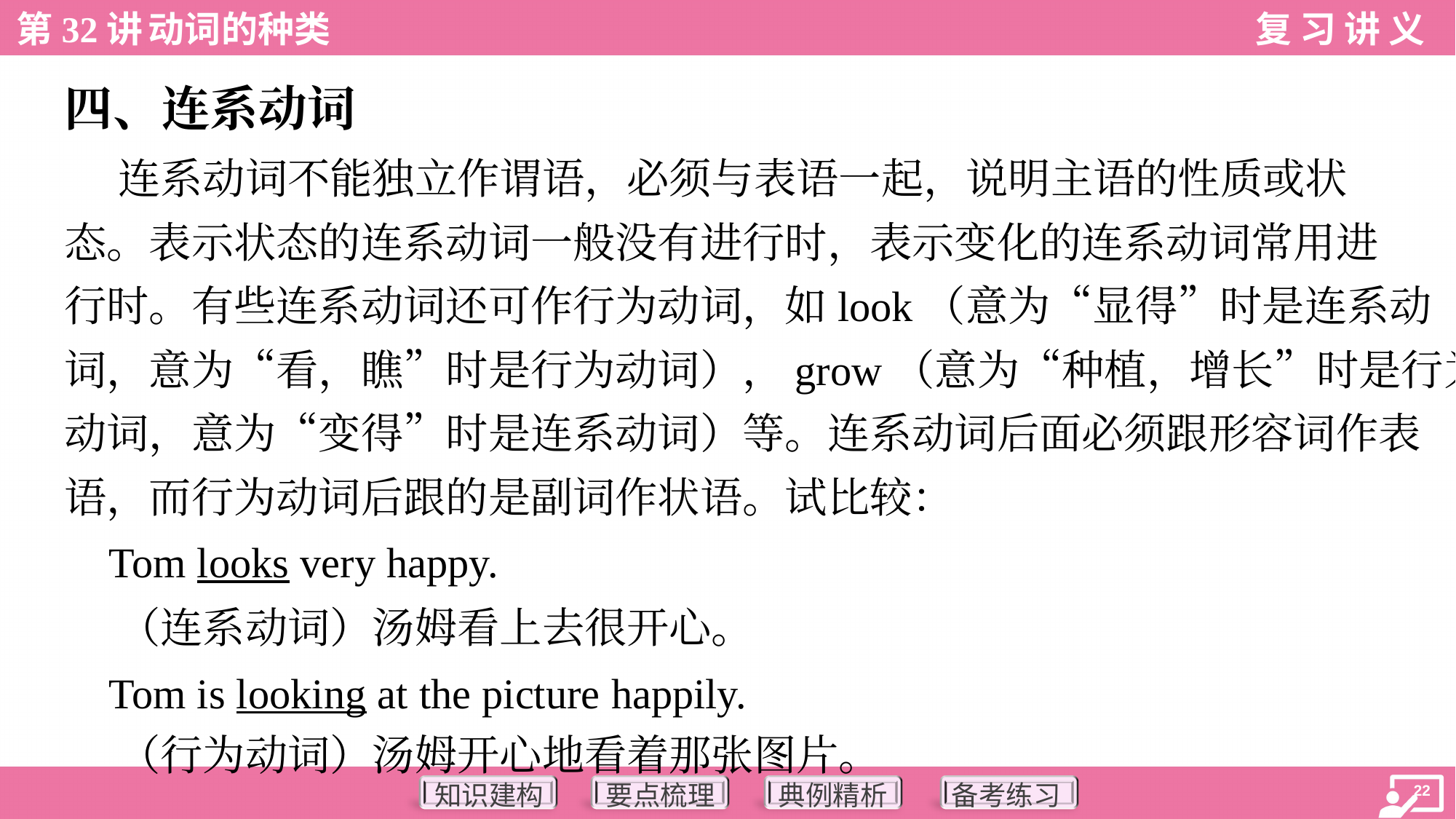

四、连系动词
    连系动词不能独立作谓语，必须与表语一起，说明主语的性质或状
态。表示状态的连系动词一般没有进行时，表示变化的连系动词常用进
行时。有些连系动词还可作行为动词，如look（意为“显得”时是连系动
词，意为“看，瞧”时是行为动词），grow（意为“种植，增长”时是行为
动词，意为“变得”时是连系动词）等。连系动词后面必须跟形容词作表
语，而行为动词后跟的是副词作状语。试比较：
    Tom looks very happy.
    （连系动词）汤姆看上去很开心。
    Tom is looking at the picture happily.
    （行为动词）汤姆开心地看着那张图片。